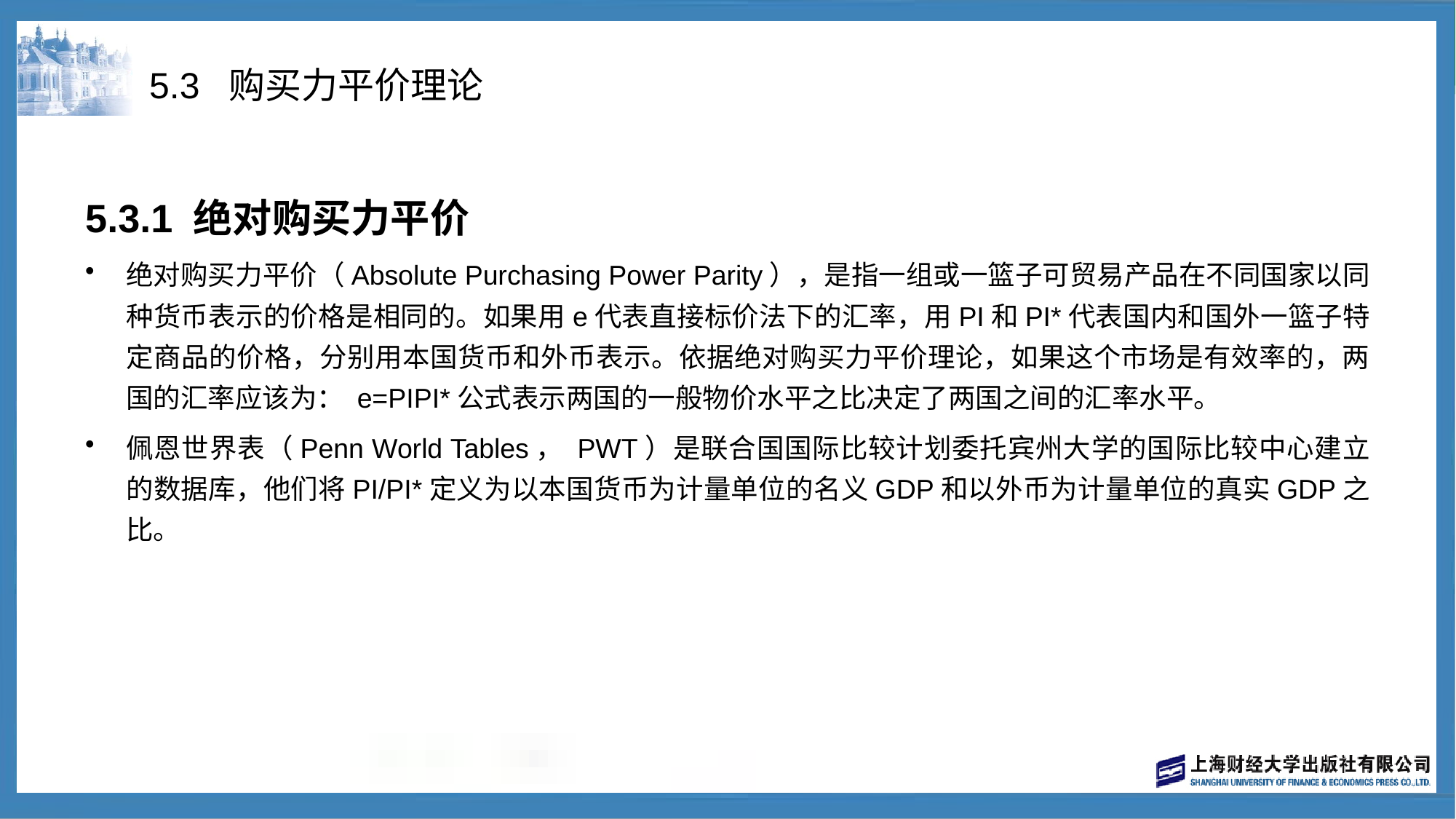

# 5.3  购买力平价理论
5.3.1 绝对购买力平价
绝对购买力平价（Absolute Purchasing Power Parity），是指一组或一篮子可贸易产品在不同国家以同种货币表示的价格是相同的。如果用e代表直接标价法下的汇率，用PI和PI*代表国内和国外一篮子特定商品的价格，分别用本国货币和外币表示。依据绝对购买力平价理论，如果这个市场是有效率的，两国的汇率应该为： e=PIPI*公式表示两国的一般物价水平之比决定了两国之间的汇率水平。
佩恩世界表（Penn World Tables， PWT）是联合国国际比较计划委托宾州大学的国际比较中心建立的数据库，他们将PI/PI*定义为以本国货币为计量单位的名义GDP和以外币为计量单位的真实GDP之比。